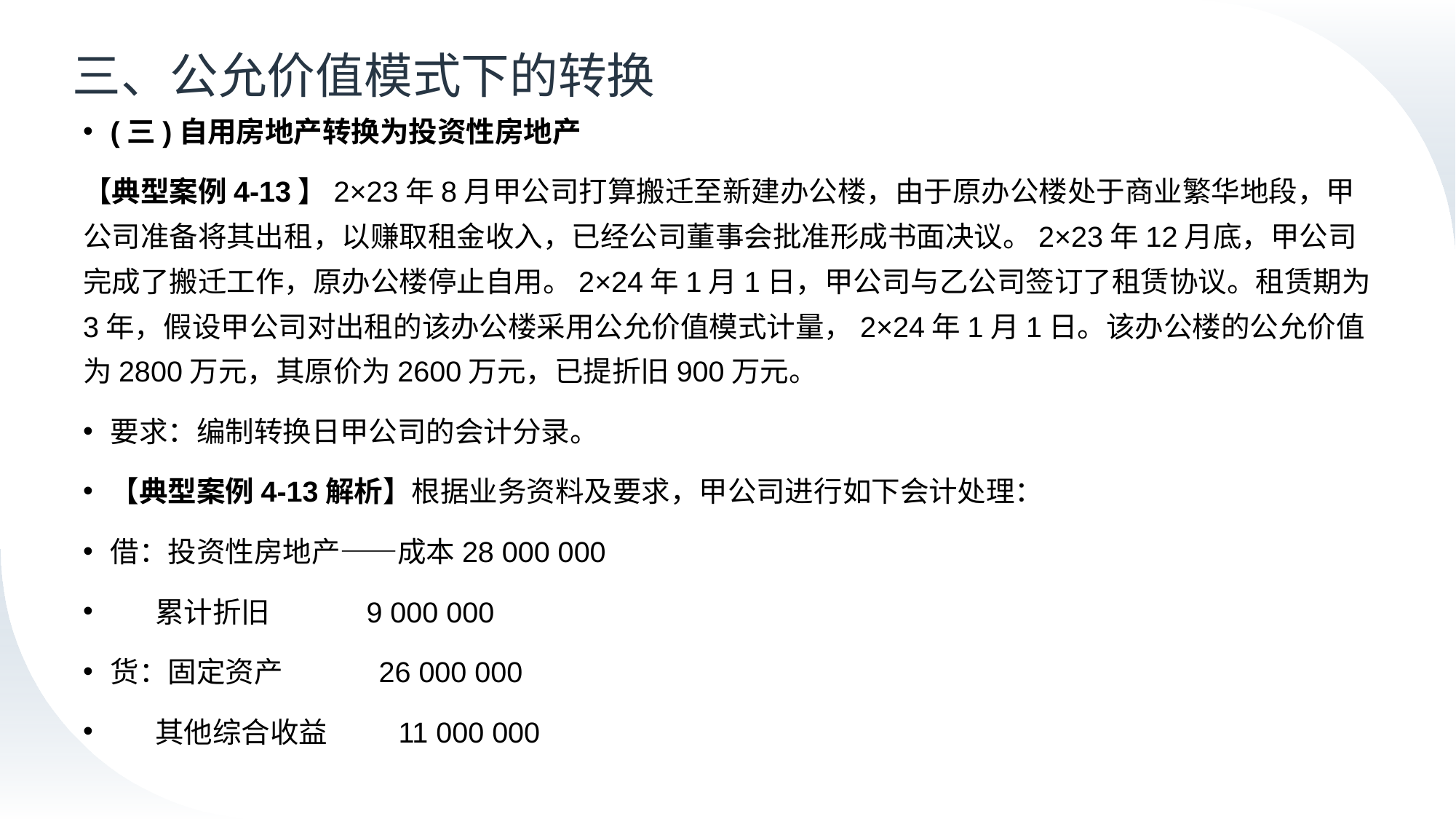

# 三、公允价值模式下的转换
(三)自用房地产转换为投资性房地产
【典型案例4-13】2×23年8月甲公司打算搬迁至新建办公楼，由于原办公楼处于商业繁华地段，甲公司准备将其出租，以赚取租金收入，已经公司董事会批准形成书面决议。2×23年12月底，甲公司完成了搬迁工作，原办公楼停止自用。2×24年1月1日，甲公司与乙公司签订了租赁协议。租赁期为3年，假设甲公司对出租的该办公楼采用公允价值模式计量，2×24年1月1日。该办公楼的公允价值为2800万元，其原价为2600万元，已提折旧900万元。
要求：编制转换日甲公司的会计分录。
【典型案例4-13解析】根据业务资料及要求，甲公司进行如下会计处理：
借：投资性房地产——成本28 000 000
      累计折旧              9 000 000
货：固定资产              26 000 000
      其他综合收益          11 000 000